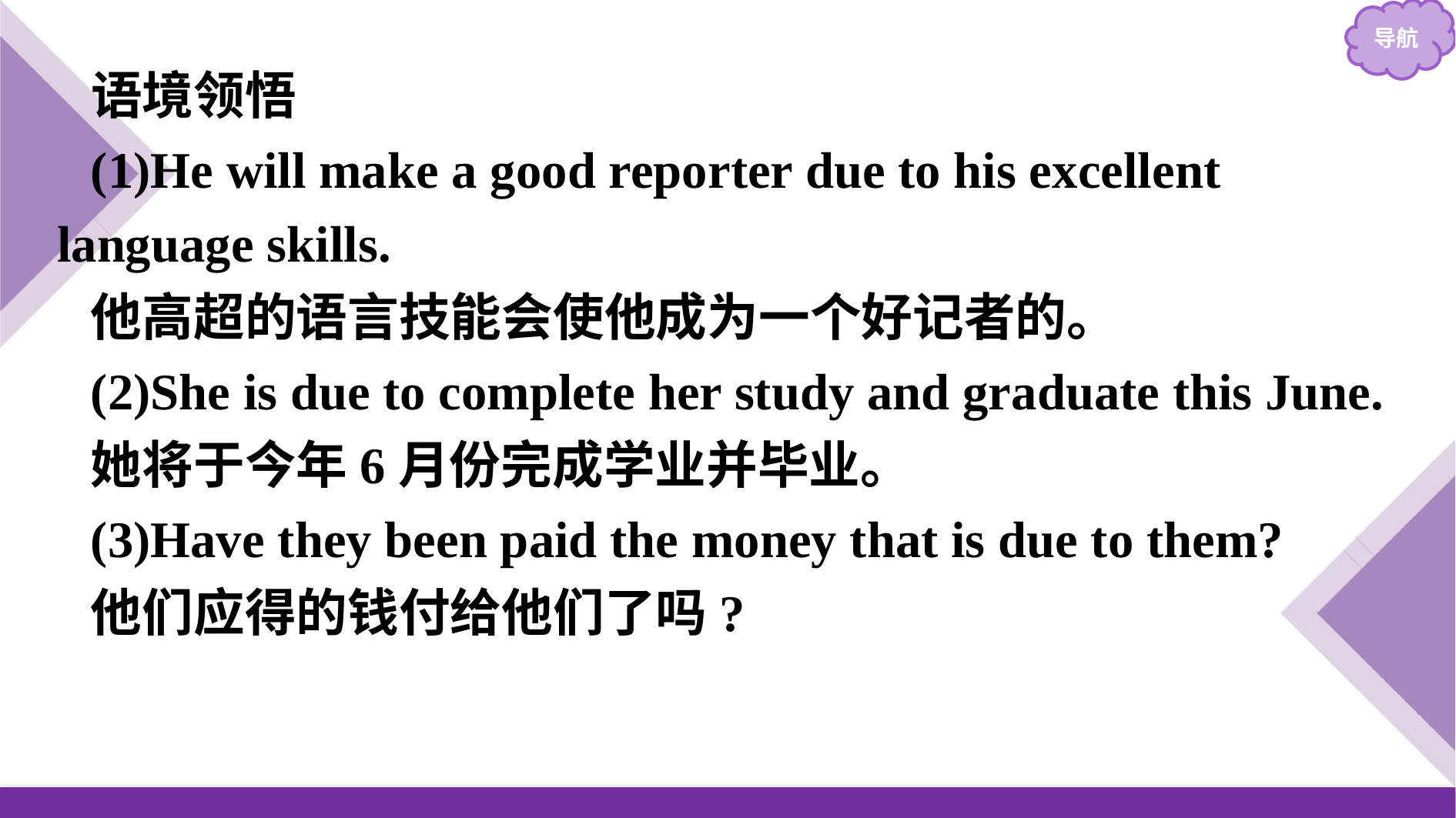

语境领悟
(1)He will make a good reporter due to his excellent language skills.
他高超的语言技能会使他成为一个好记者的。
(2)She is due to complete her study and graduate this June.
她将于今年6月份完成学业并毕业。
(3)Have they been paid the money that is due to them?
他们应得的钱付给他们了吗?